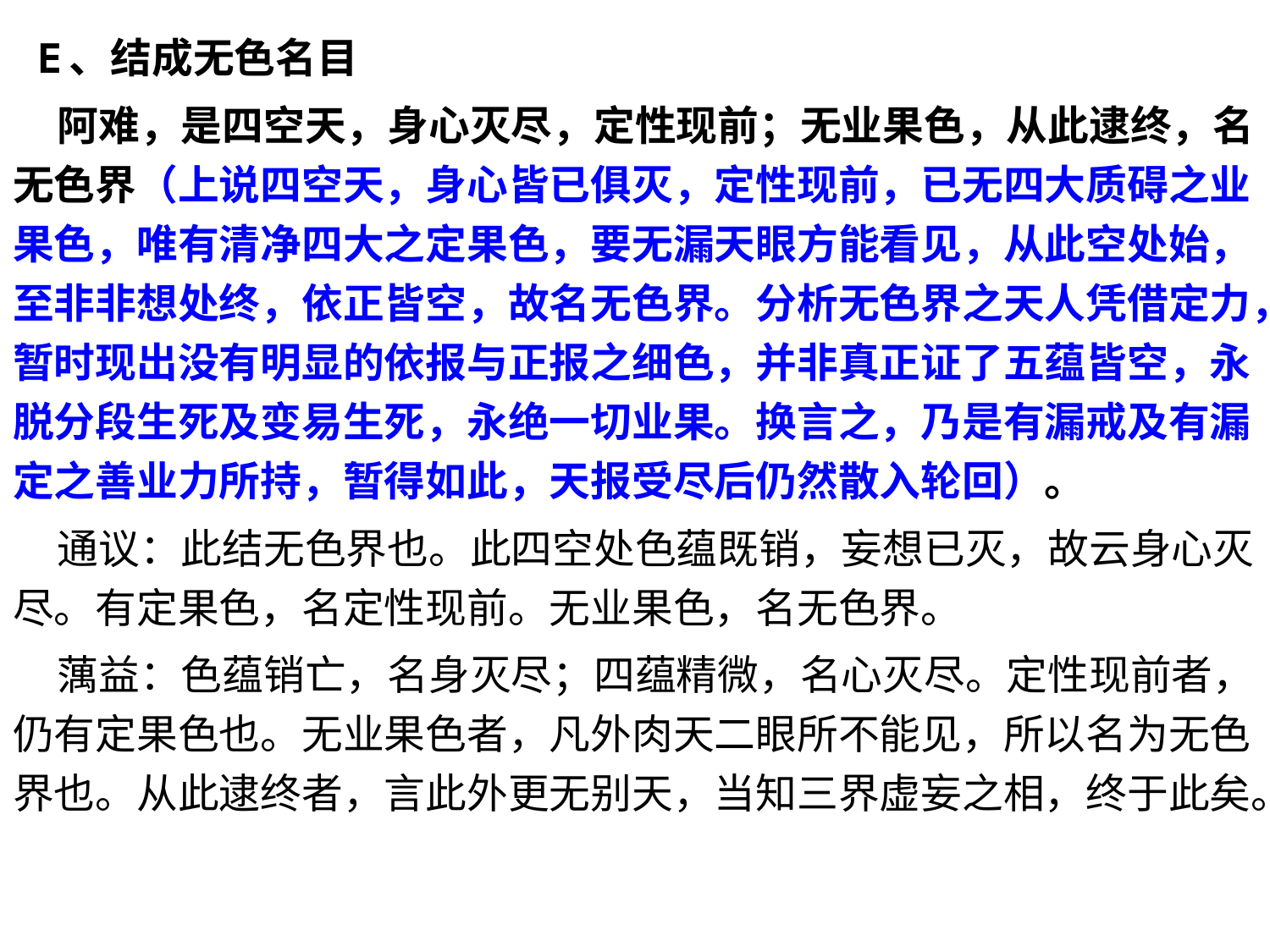

E、结成无色名目
    阿难，是四空天，身心灭尽，定性现前；无业果色，从此逮终，名无色界（上说四空天，身心皆已俱灭，定性现前，已无四大质碍之业果色，唯有清净四大之定果色，要无漏天眼方能看见，从此空处始，至非非想处终，依正皆空，故名无色界。分析无色界之天人凭借定力，暂时现出没有明显的依报与正报之细色，并非真正证了五蕴皆空，永脱分段生死及变易生死，永绝一切业果。换言之，乃是有漏戒及有漏定之善业力所持，暂得如此，天报受尽后仍然散入轮回）。
    通议：此结无色界也。此四空处色蕴既销，妄想已灭，故云身心灭尽。有定果色，名定性现前。无业果色，名无色界。
    蕅益：色蕴销亡，名身灭尽；四蕴精微，名心灭尽。定性现前者，仍有定果色也。无业果色者，凡外肉天二眼所不能见，所以名为无色界也。从此逮终者，言此外更无别天，当知三界虚妄之相，终于此矣。